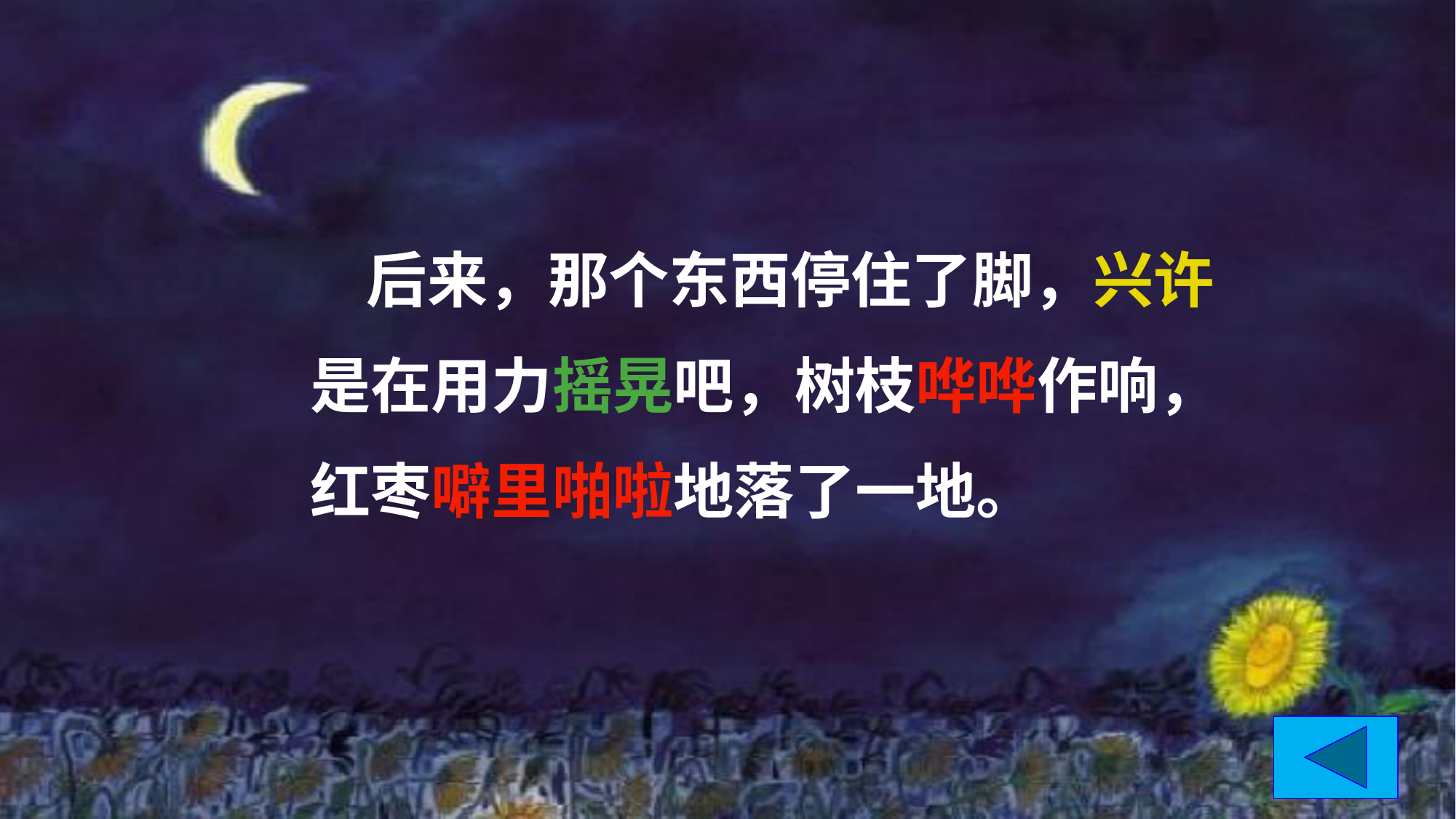

后来，那个东西停住了脚，兴许是在用力摇晃吧，树枝哗哗作响，红枣噼里啪啦地落了一地。